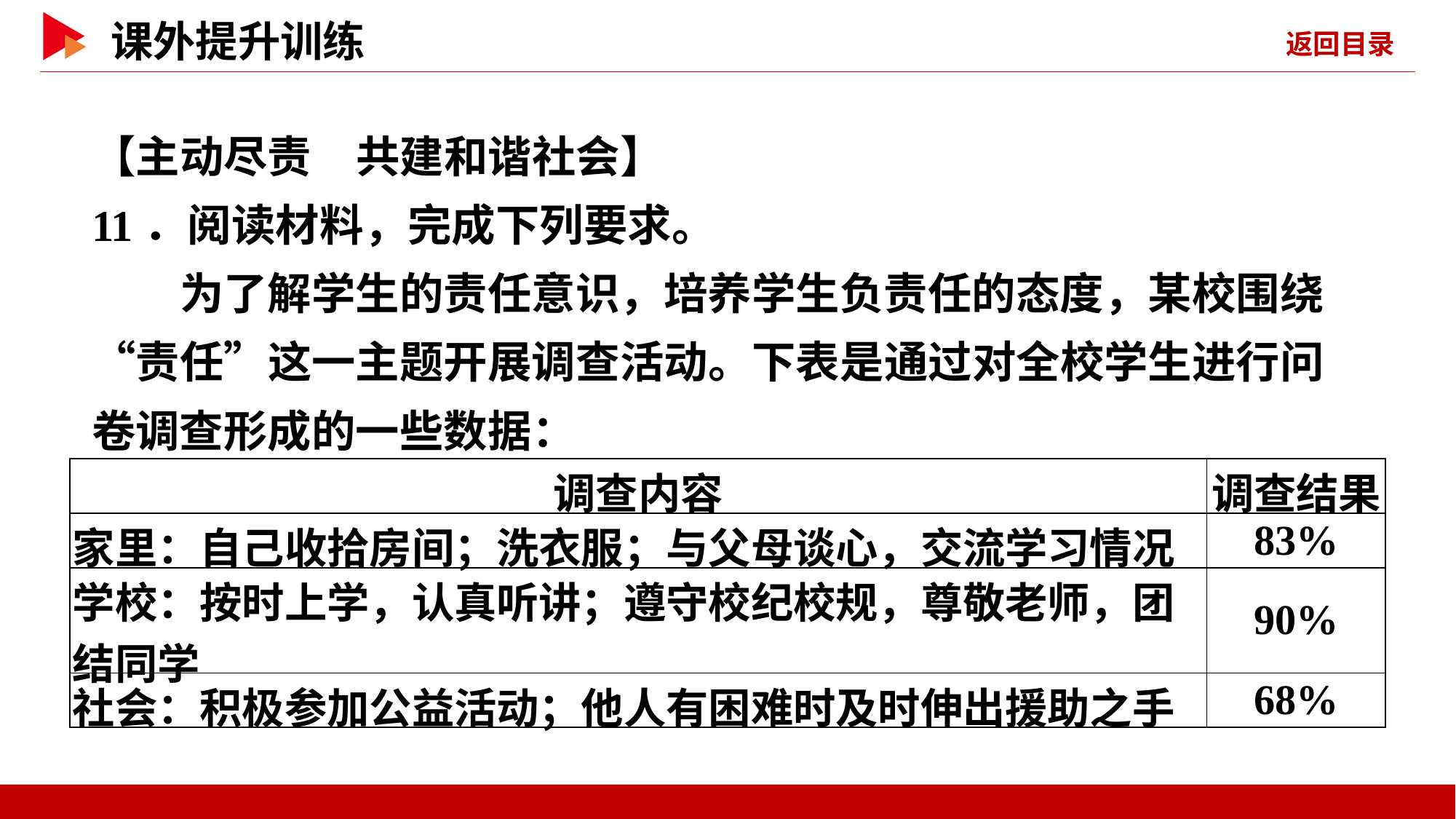

【主动尽责　共建和谐社会】
11．阅读材料，完成下列要求。
　　为了解学生的责任意识，培养学生负责任的态度，某校围绕“责任”这一主题开展调查活动。下表是通过对全校学生进行问卷调查形成的一些数据：
| 调查内容 | 调查结果 |
| --- | --- |
| 家里：自己收拾房间；洗衣服；与父母谈心，交流学习情况 | 83% |
| 学校：按时上学，认真听讲；遵守校纪校规，尊敬老师，团结同学 | 90% |
| 社会：积极参加公益活动；他人有困难时及时伸出援助之手 | 68% |